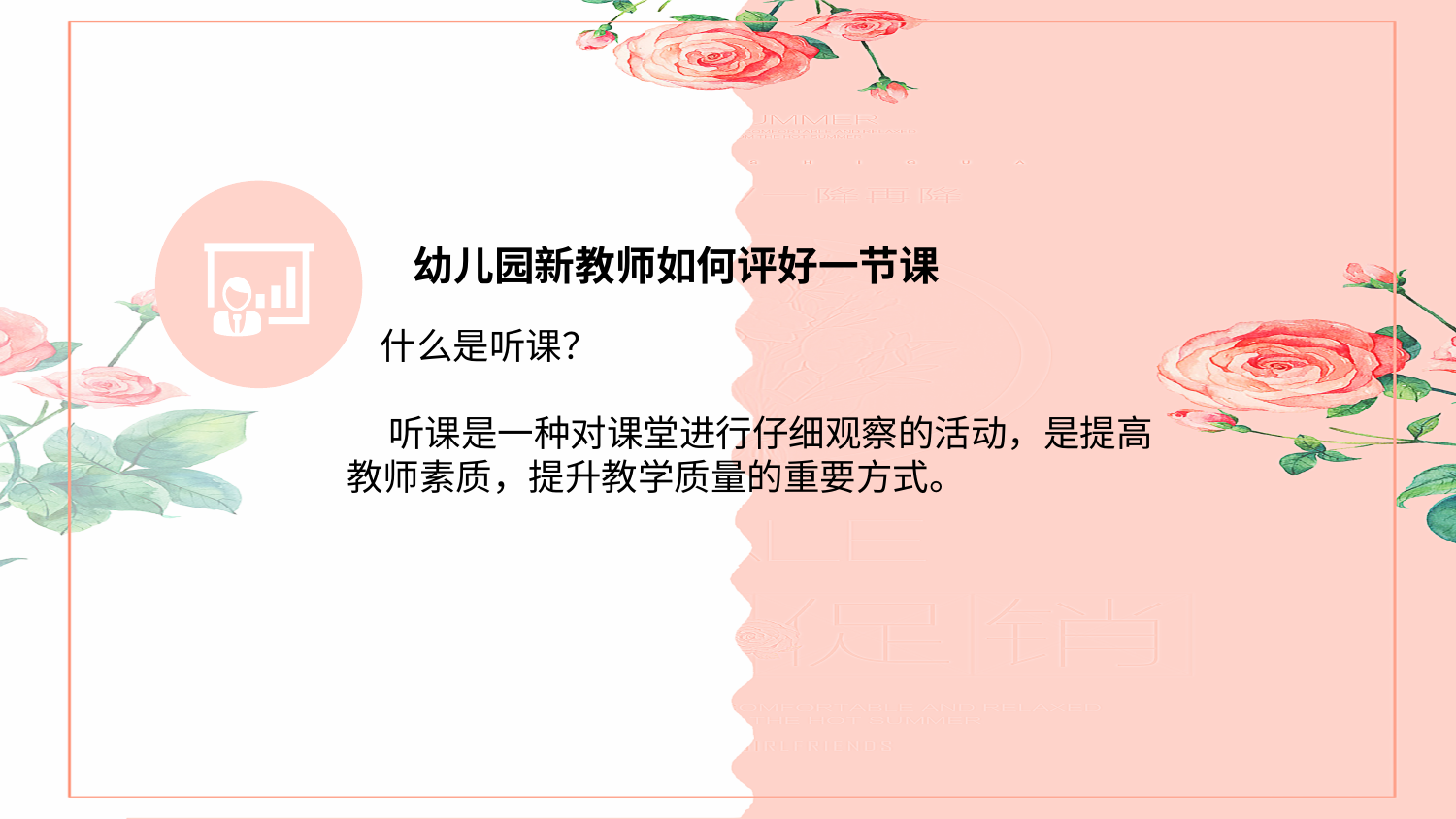

幼儿园新教师如何评好一节课
   什么是听课？

    听课是一种对课堂进行仔细观察的活动，是提高教师素质，提升教学质量的重要方式。